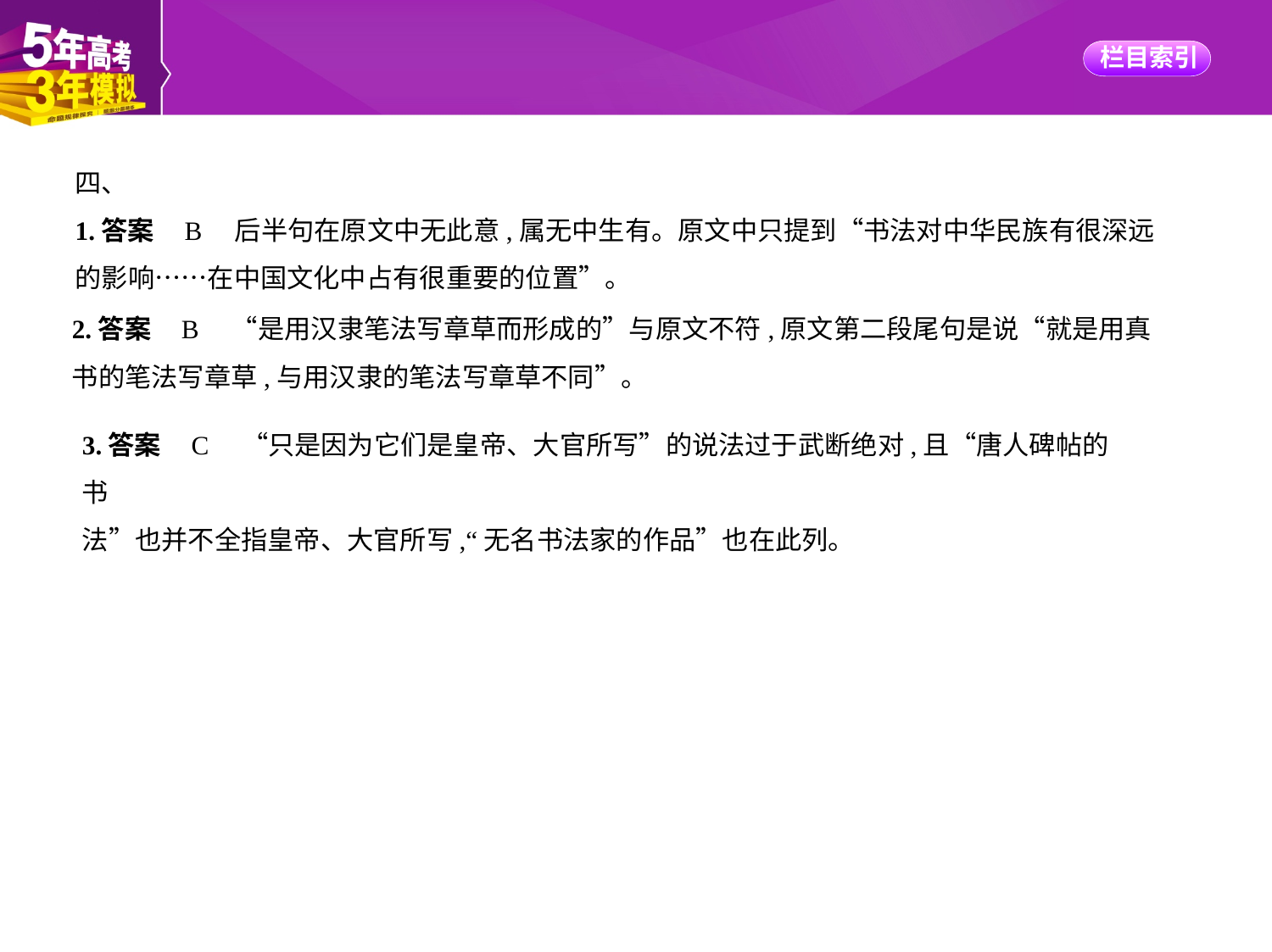

四、
1.答案    B　后半句在原文中无此意,属无中生有。原文中只提到“书法对中华民族有很深远
的影响……在中国文化中占有很重要的位置”。
2.答案    B　“是用汉隶笔法写章草而形成的”与原文不符,原文第二段尾句是说“就是用真
书的笔法写章草,与用汉隶的笔法写章草不同”。
3.答案    C　“只是因为它们是皇帝、大官所写”的说法过于武断绝对,且“唐人碑帖的书
法”也并不全指皇帝、大官所写,“无名书法家的作品”也在此列。